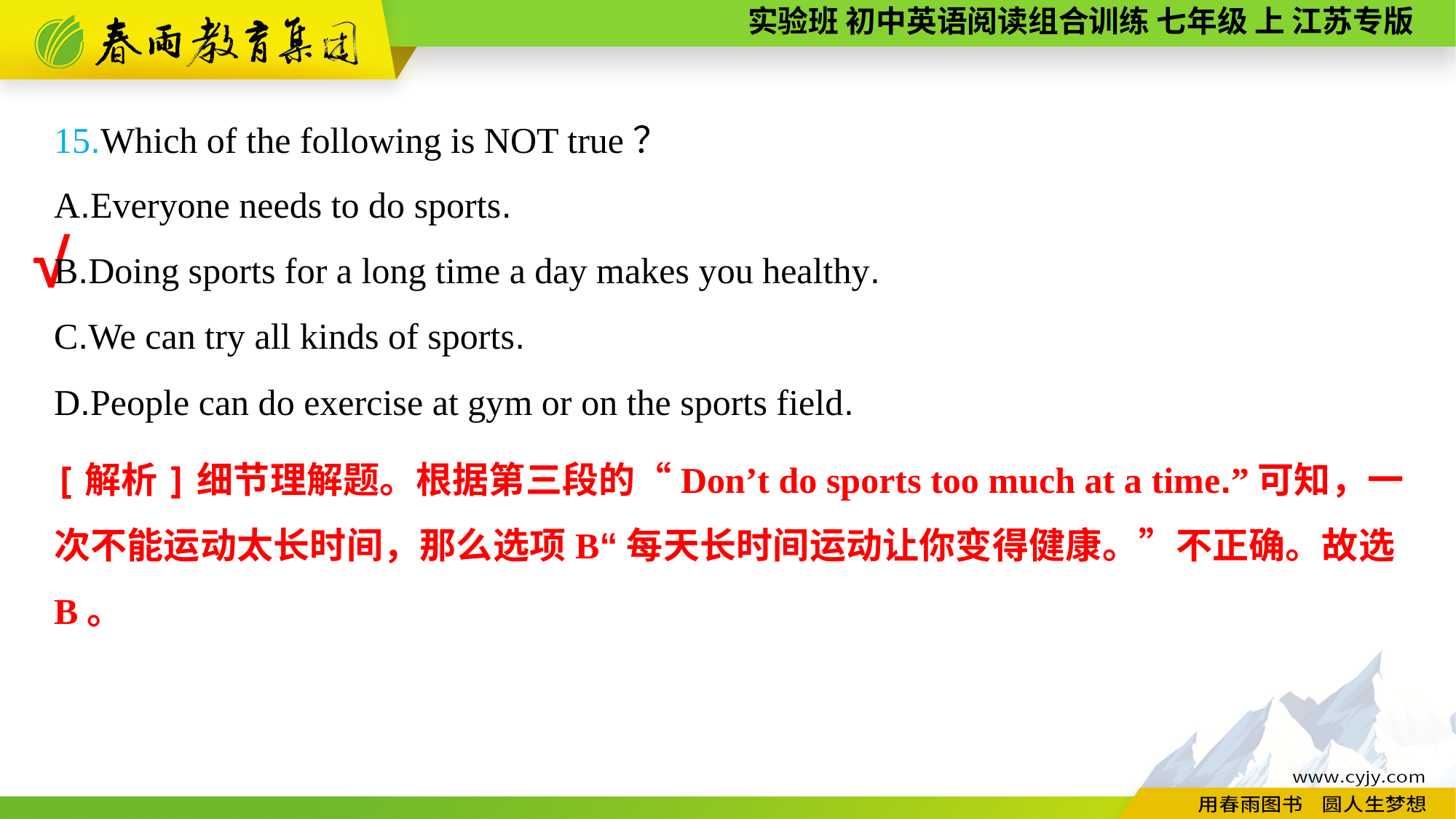

15.Which of the following is NOT true？
A.Everyone needs to do sports.
B.Doing sports for a long time a day makes you healthy.
C.We can try all kinds of sports.
D.People can do exercise at gym or on the sports field.
√
[解析]细节理解题。根据第三段的“Don’t do sports too much at a time.”可知，一次不能运动太长时间，那么选项B“每天长时间运动让你变得健康。”不正确。故选B。